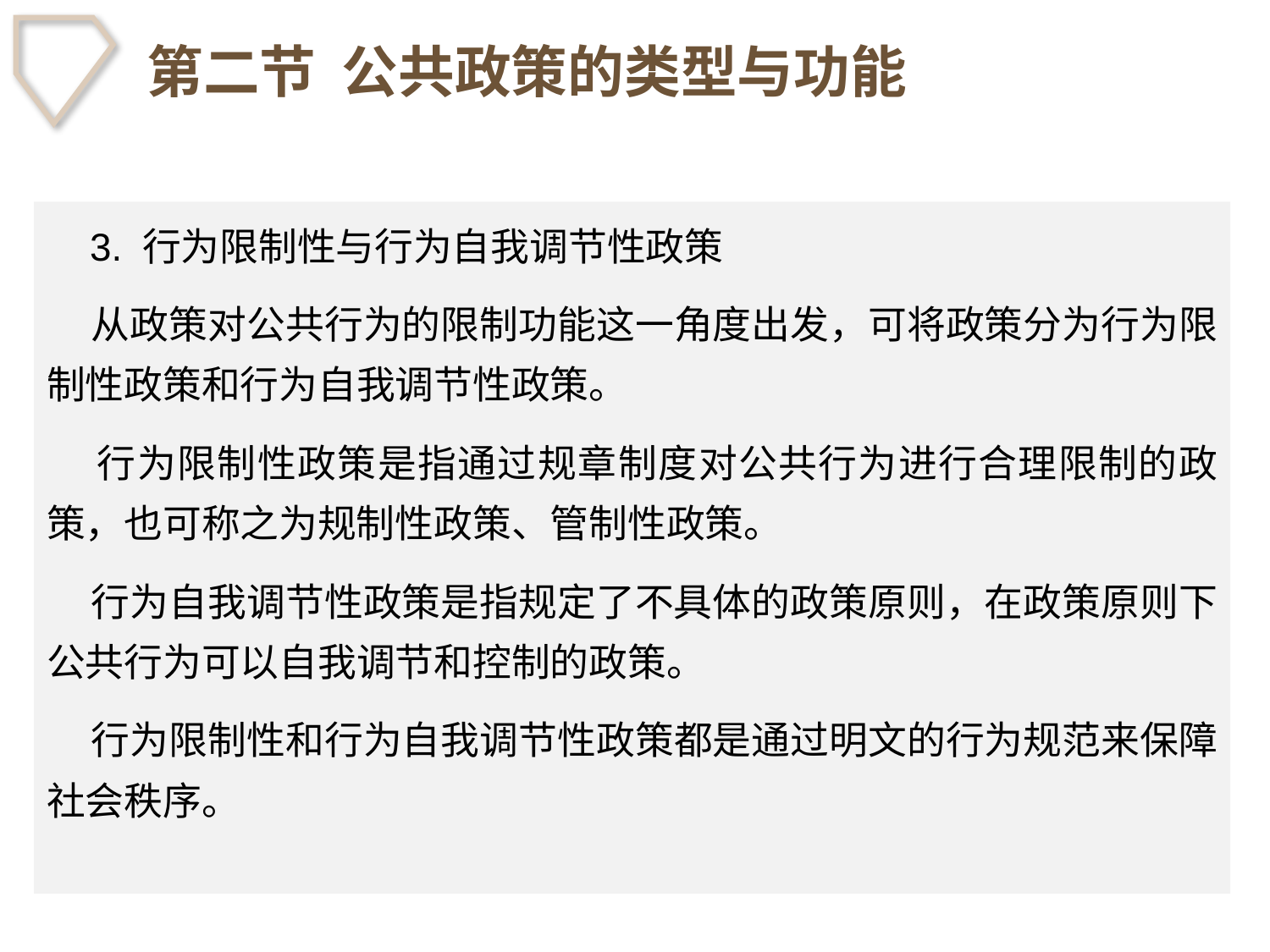

# 第二节  公共政策的类型与功能
    3. 行为限制性与行为自我调节性政策
    从政策对公共行为的限制功能这一角度出发，可将政策分为行为限制性政策和行为自我调节性政策。
    行为限制性政策是指通过规章制度对公共行为进行合理限制的政策，也可称之为规制性政策、管制性政策。
    行为自我调节性政策是指规定了不具体的政策原则，在政策原则下公共行为可以自我调节和控制的政策。
    行为限制性和行为自我调节性政策都是通过明文的行为规范来保障社会秩序。